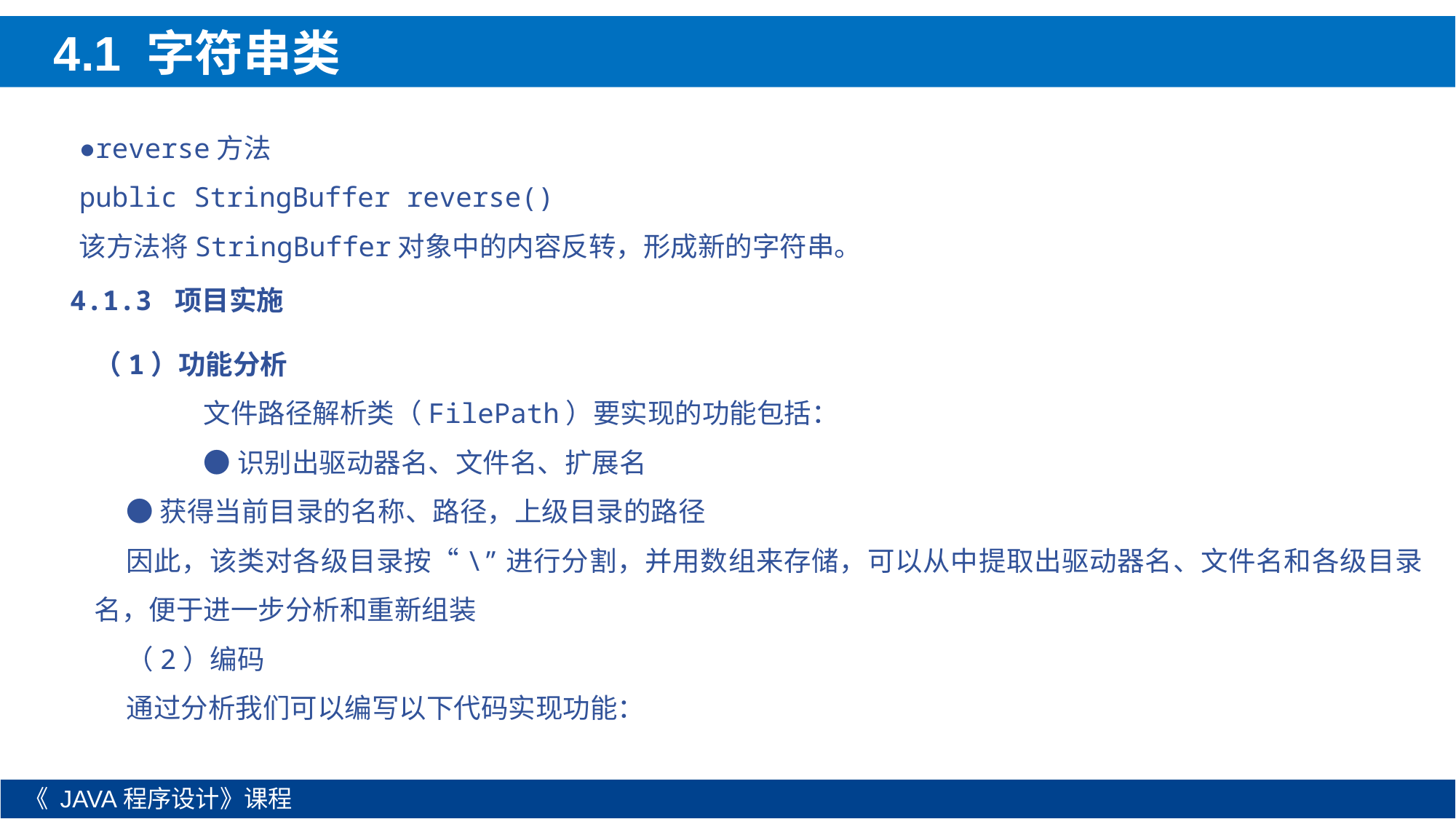

4.1 字符串类
●reverse方法
public StringBuffer reverse()
该方法将StringBuffer对象中的内容反转，形成新的字符串。
4.1.3 项目实施

（1）功能分析
	文件路径解析类（FilePath）要实现的功能包括：
	●识别出驱动器名、文件名、扩展名
●获得当前目录的名称、路径，上级目录的路径
因此，该类对各级目录按“\”进行分割，并用数组来存储，可以从中提取出驱动器名、文件名和各级目录名，便于进一步分析和重新组装
（2）编码
通过分析我们可以编写以下代码实现功能：
《 JAVA程序设计》课程